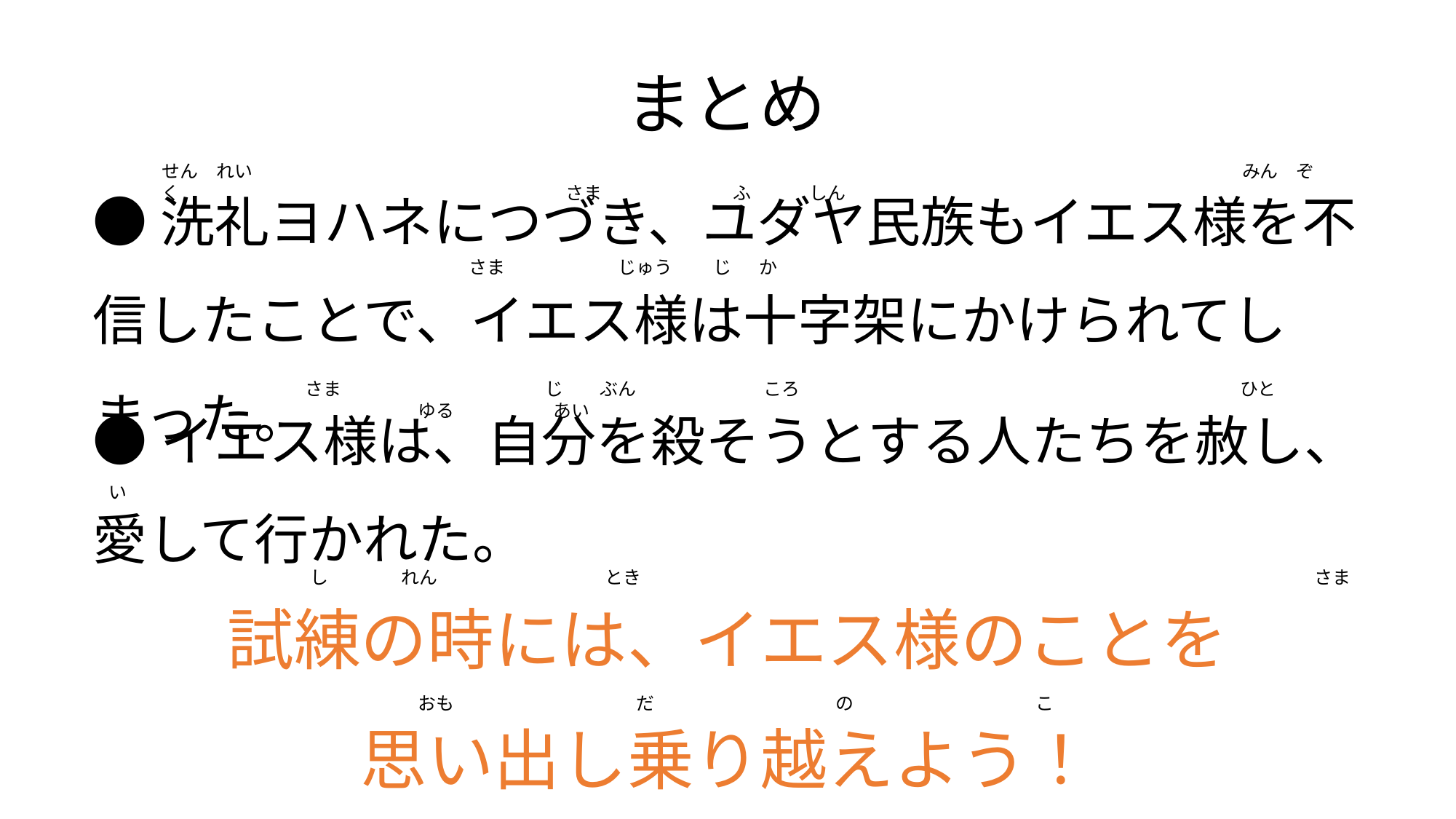

まとめ
●洗礼ヨハネにつづき、ユダヤ民族もイエス様を不信したことで、イエス様は十字架にかけられてしまった。
せん　れい　　　　　　　　　　　　　　　　　　　　　　　　　　　　　　　　　　　　　　　　　　　　　　　　　　  　　　　みん　ぞく　　　　　　　　　　　　　　　　　　　　　 さま　　　　 　　　ふ　　 　しん
さま　　　　 　　じゅう 　　じ       か
●イエス様は、自分を殺そうとする人たちを赦し、愛して行かれた。
さま　　　　 　　　　　　　じ　　ぶん　　　　　　　ころ　　　　　　　　　　　　　　　　 　　　　　　　　ひと　　　　　　　　　　　　 　　　　ゆる           　　　あい
い
試練の時には、イエス様のことを
思い出し乗り越えよう！
し　　　　れん　 　　　　　　　　とき　　　　　　　　　　　　　　　　　　　　　　　　　　　　　　　　　　　　　さま
おも　　　　　　　　　　だ　　　　　　　　　　の　　　　　　　　　　こ